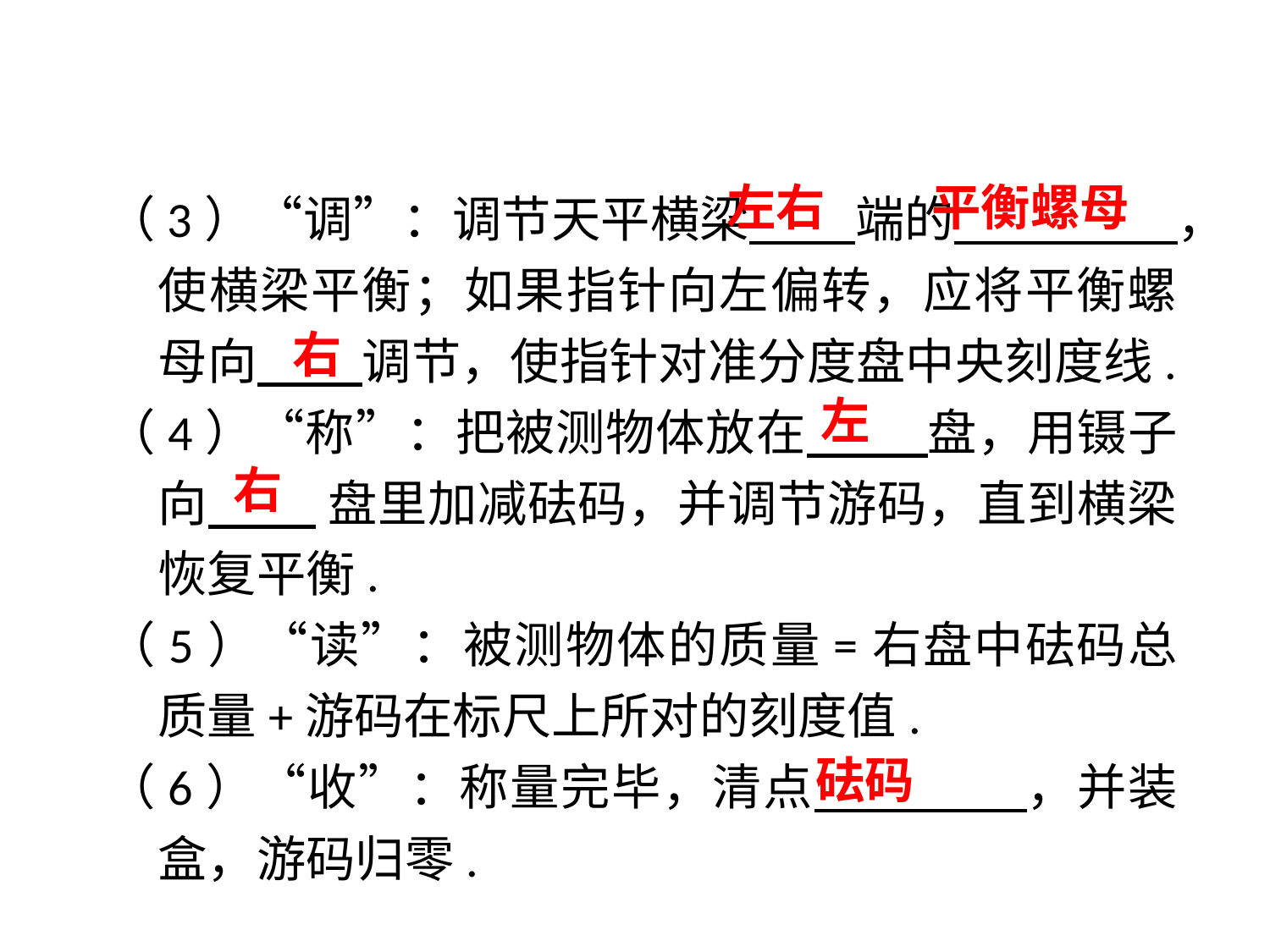

（3）“调”：调节天平横梁　     端的　           　，使横梁平衡；如果指针向左偏转，应将平衡螺母向　     调节，使指针对准分度盘中央刻度线.
（4）“称”：把被测物体放在　      盘，用镊子向　      盘里加减砝码，并调节游码，直到横梁恢复平衡.
（5）“读”：被测物体的质量=右盘中砝码总质量+游码在标尺上所对的刻度值.
（6）“收”：称量完毕，清点　         　，并装盒，游码归零.
左右
平衡螺母
右
左
右
砝码